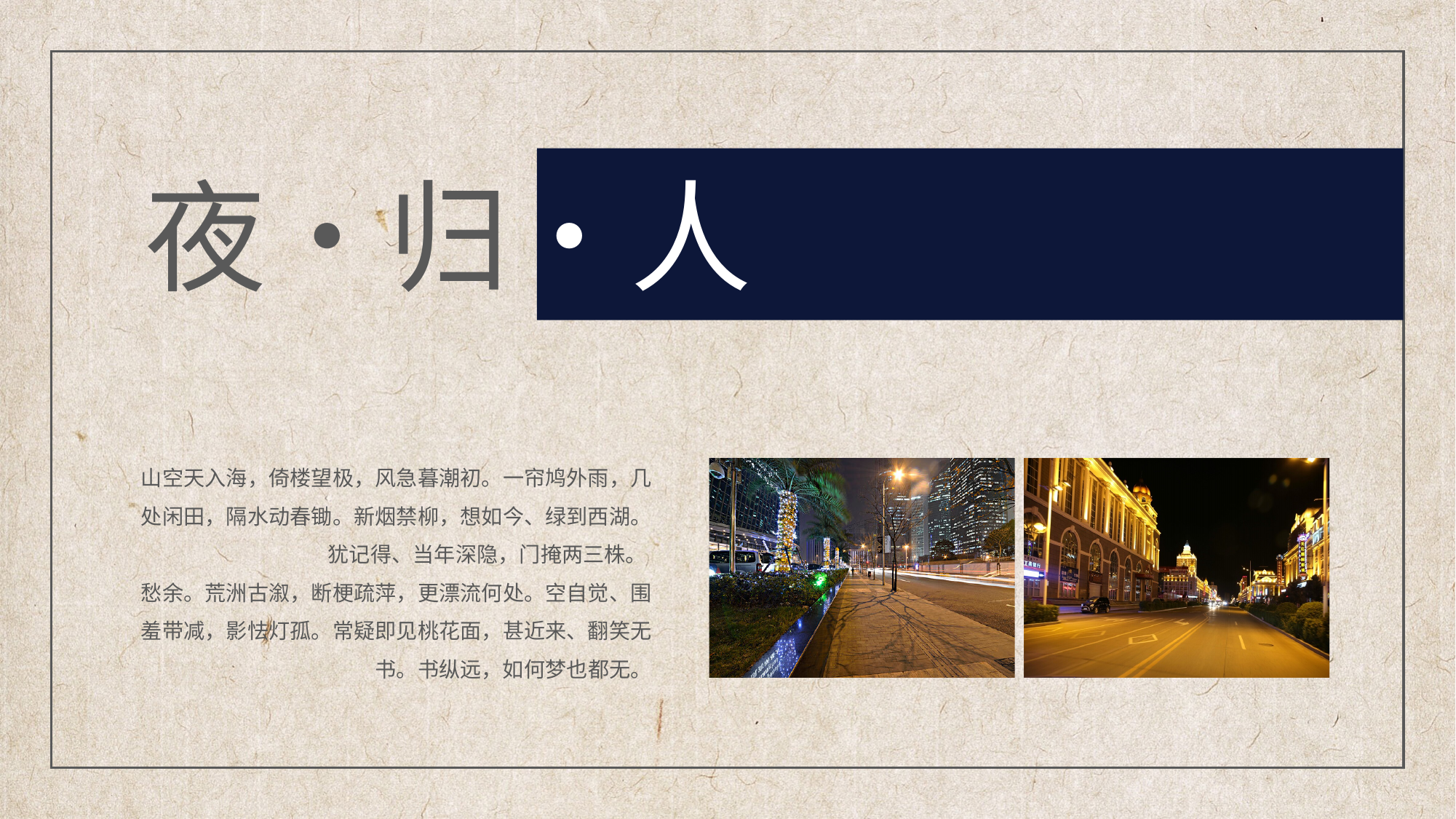

夜•归•人
山空天入海，倚楼望极，风急暮潮初。一帘鸠外雨，几处闲田，隔水动春锄。新烟禁柳，想如今、绿到西湖。犹记得、当年深隐，门掩两三株。
愁余。荒洲古溆，断梗疏萍，更漂流何处。空自觉、围羞带减，影怯灯孤。常疑即见桃花面，甚近来、翻笑无书。书纵远，如何梦也都无。